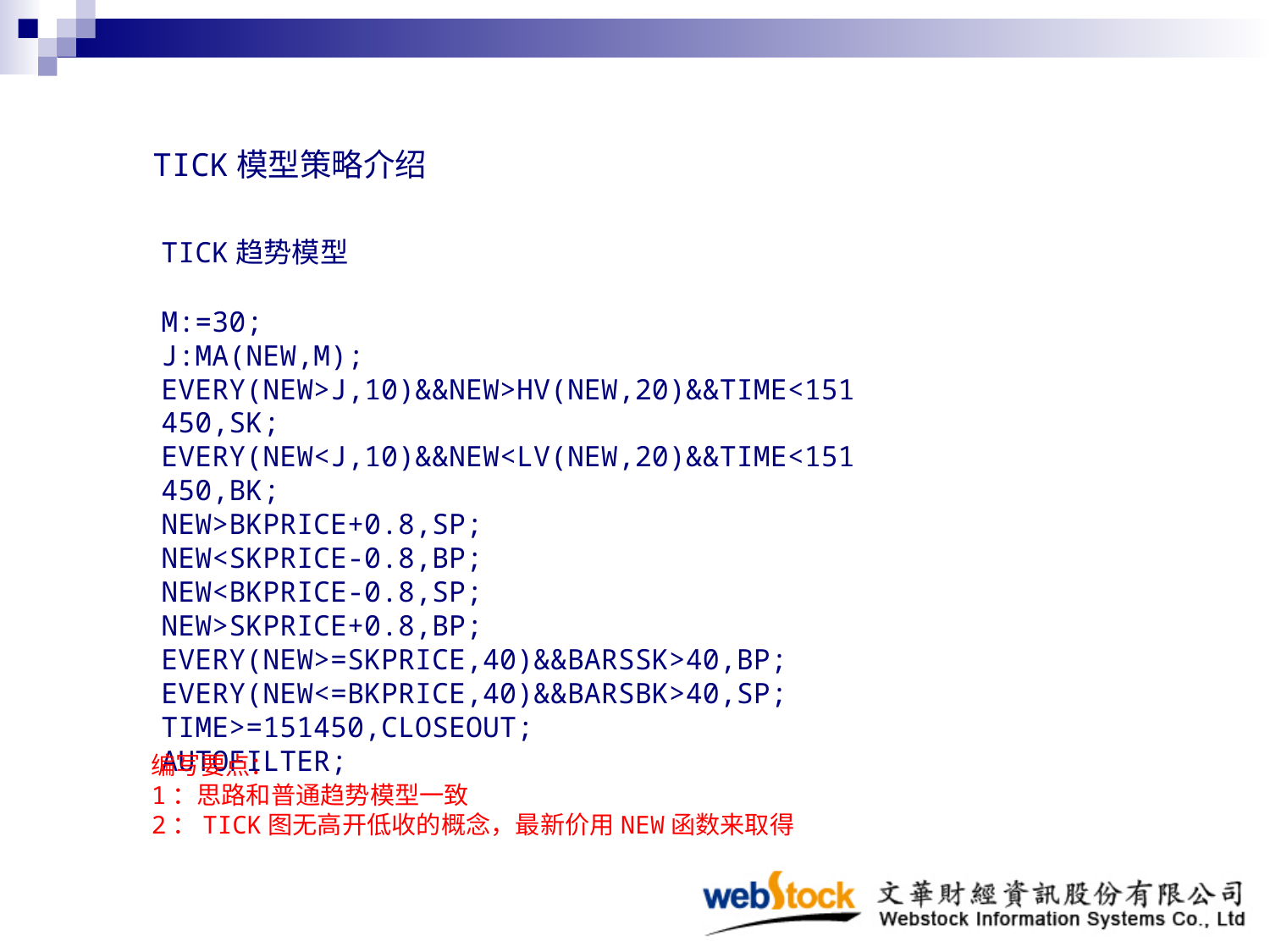

TICK模型策略介绍
TICK趋势模型
M:=30;
J:MA(NEW,M);
EVERY(NEW>J,10)&&NEW>HV(NEW,20)&&TIME<151450,SK;
EVERY(NEW<J,10)&&NEW<LV(NEW,20)&&TIME<151450,BK;
NEW>BKPRICE+0.8,SP;
NEW<SKPRICE-0.8,BP;
NEW<BKPRICE-0.8,SP;
NEW>SKPRICE+0.8,BP;
EVERY(NEW>=SKPRICE,40)&&BARSSK>40,BP;
EVERY(NEW<=BKPRICE,40)&&BARSBK>40,SP;
TIME>=151450,CLOSEOUT;
AUTOFILTER;

编写要点：
1：思路和普通趋势模型一致
2：TICK图无高开低收的概念，最新价用NEW函数来取得